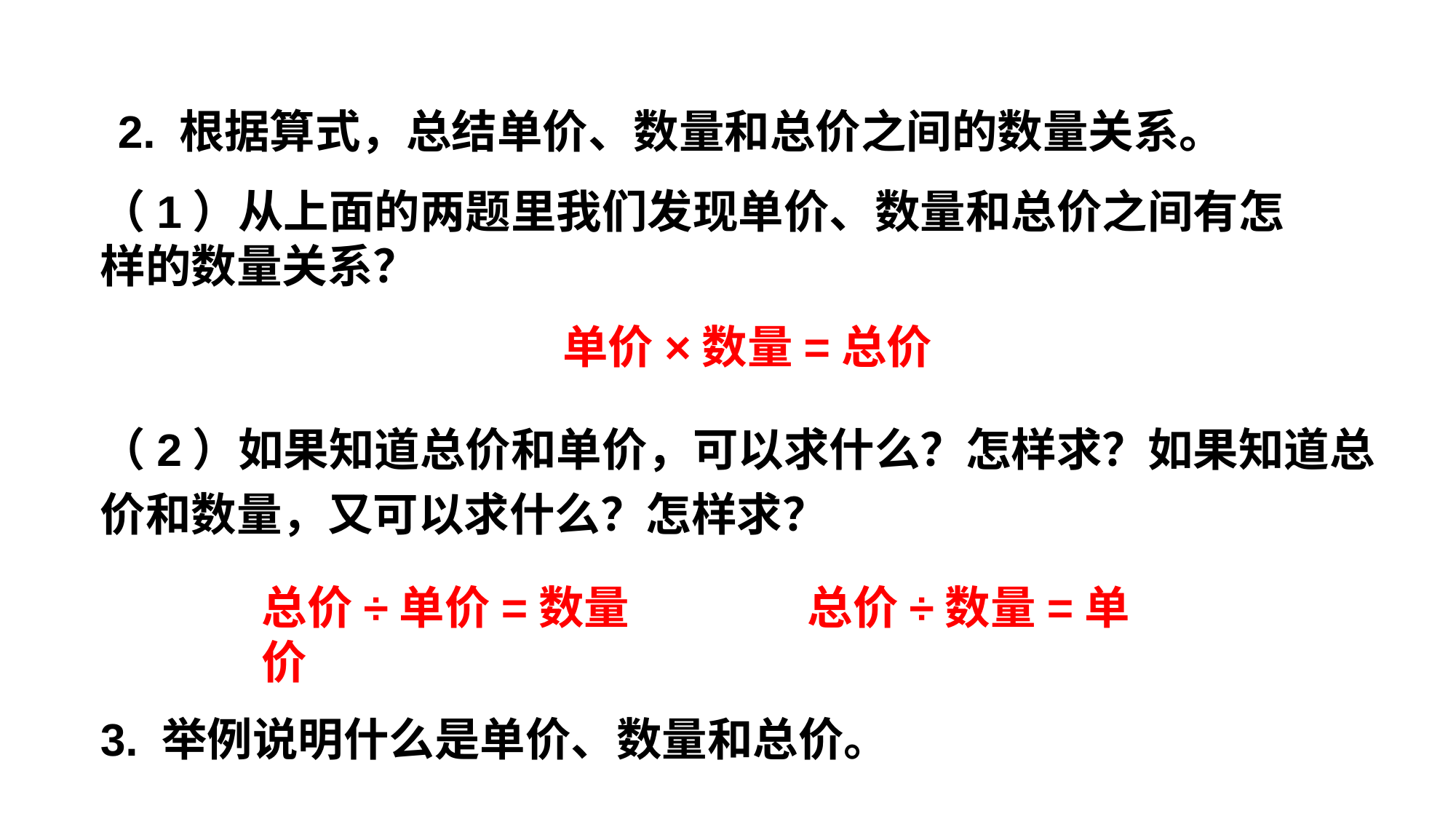

2. 根据算式，总结单价、数量和总价之间的数量关系。
（1）从上面的两题里我们发现单价、数量和总价之间有怎样的数量关系？
单价×数量=总价
（2）如果知道总价和单价，可以求什么？怎样求？如果知道总价和数量，又可以求什么？怎样求？
总价÷单价=数量		总价÷数量=单价
3. 举例说明什么是单价、数量和总价。